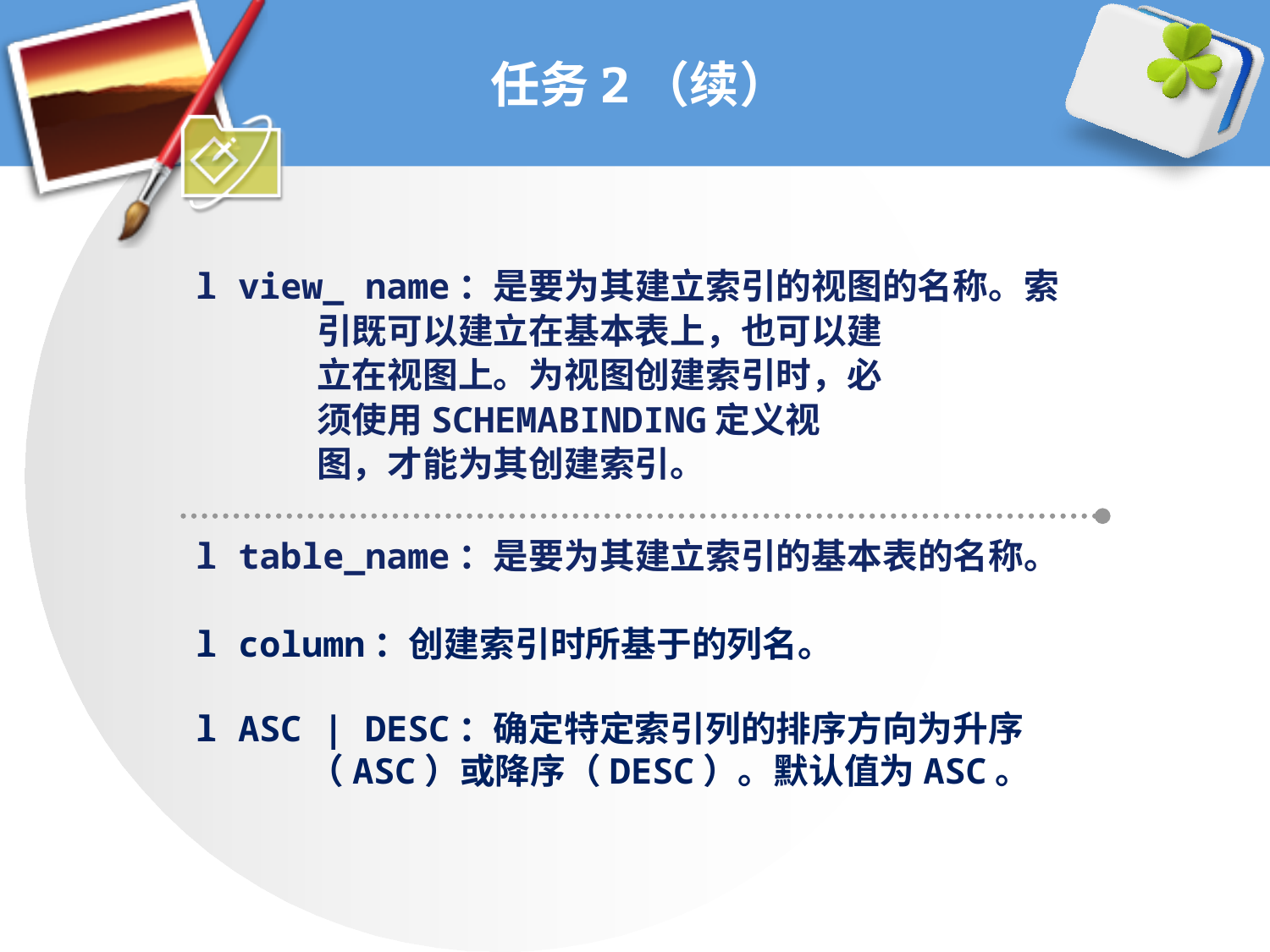

# 任务2（续）
l view_ name：是要为其建立索引的视图的名称。索
              引既可以建立在基本表上，也可以建
              立在视图上。为视图创建索引时，必
              须使用SCHEMABINDING定义视
              图，才能为其创建索引。

l table_name：是要为其建立索引的基本表的名称。

l column：创建索引时所基于的列名。

l ASC | DESC：确定特定索引列的排序方向为升序
             （ASC）或降序（DESC）。默认值为ASC。